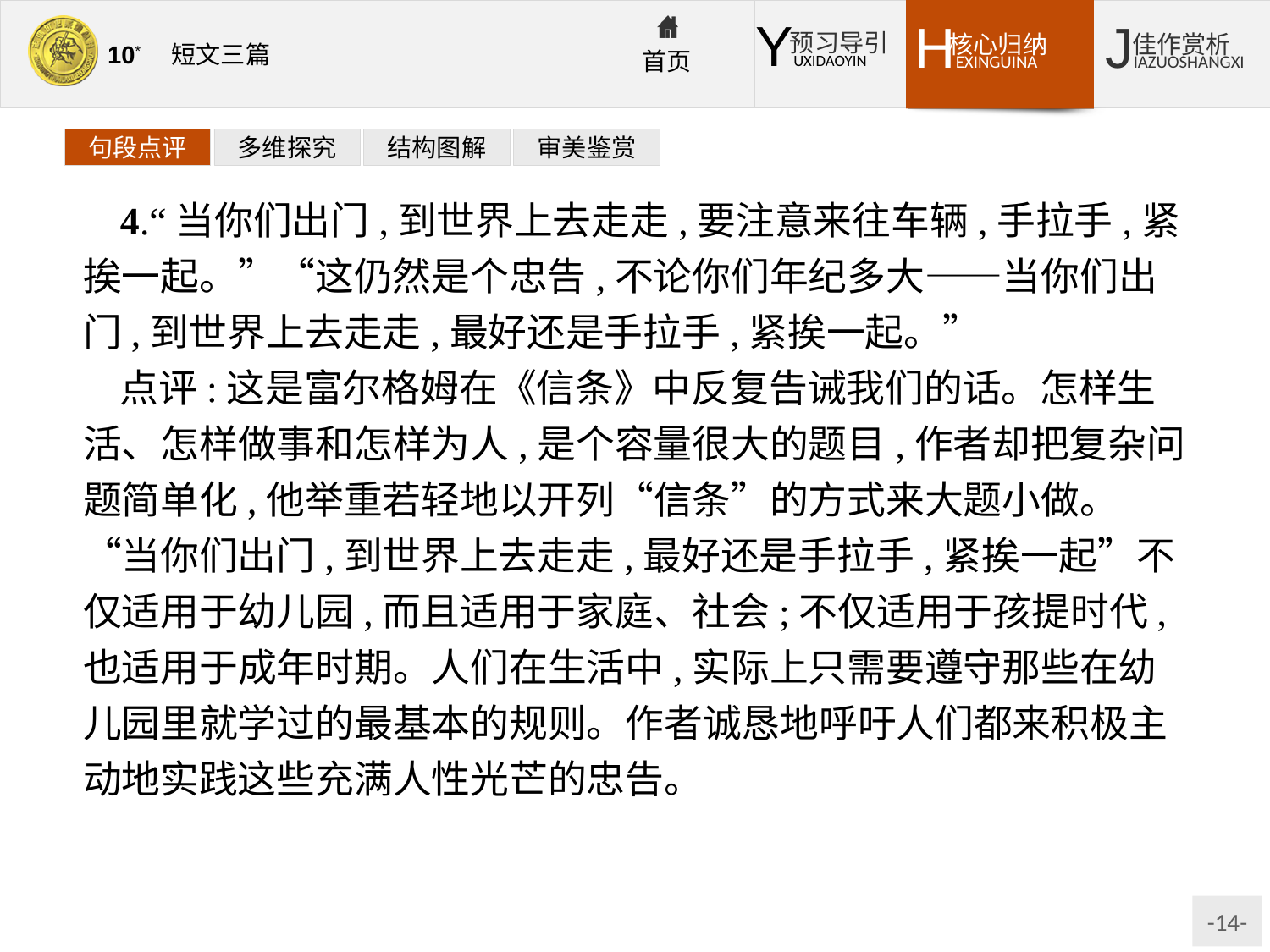

句段点评
多维探究
结构图解
审美鉴赏
4.“当你们出门,到世界上去走走,要注意来往车辆,手拉手,紧挨一起。”“这仍然是个忠告,不论你们年纪多大——当你们出门,到世界上去走走,最好还是手拉手,紧挨一起。”
点评:这是富尔格姆在《信条》中反复告诫我们的话。怎样生活、怎样做事和怎样为人,是个容量很大的题目,作者却把复杂问题简单化,他举重若轻地以开列“信条”的方式来大题小做。“当你们出门,到世界上去走走,最好还是手拉手,紧挨一起”不仅适用于幼儿园,而且适用于家庭、社会;不仅适用于孩提时代,也适用于成年时期。人们在生活中,实际上只需要遵守那些在幼儿园里就学过的最基本的规则。作者诚恳地呼吁人们都来积极主动地实践这些充满人性光芒的忠告。